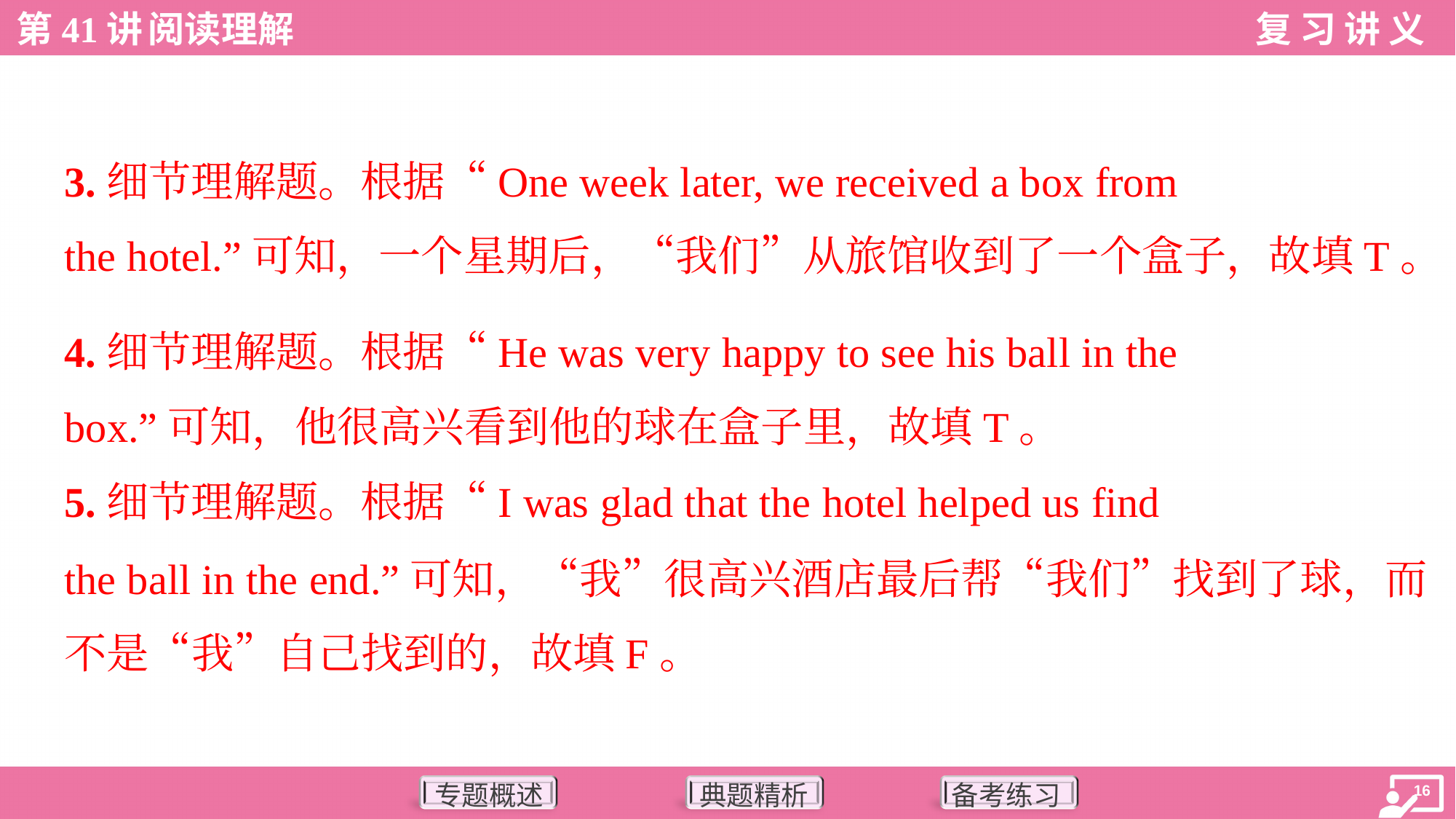

3.细节理解题。根据“One week later, we received a box from
the hotel.”可知，一个星期后，“我们”从旅馆收到了一个盒子，故填T。
4.细节理解题。根据“He was very happy to see his ball in the
box.”可知，他很高兴看到他的球在盒子里，故填T。
5.细节理解题。根据“I was glad that the hotel helped us find
the ball in the end.”可知，“我”很高兴酒店最后帮“我们”找到了球，而
不是“我”自己找到的，故填F。